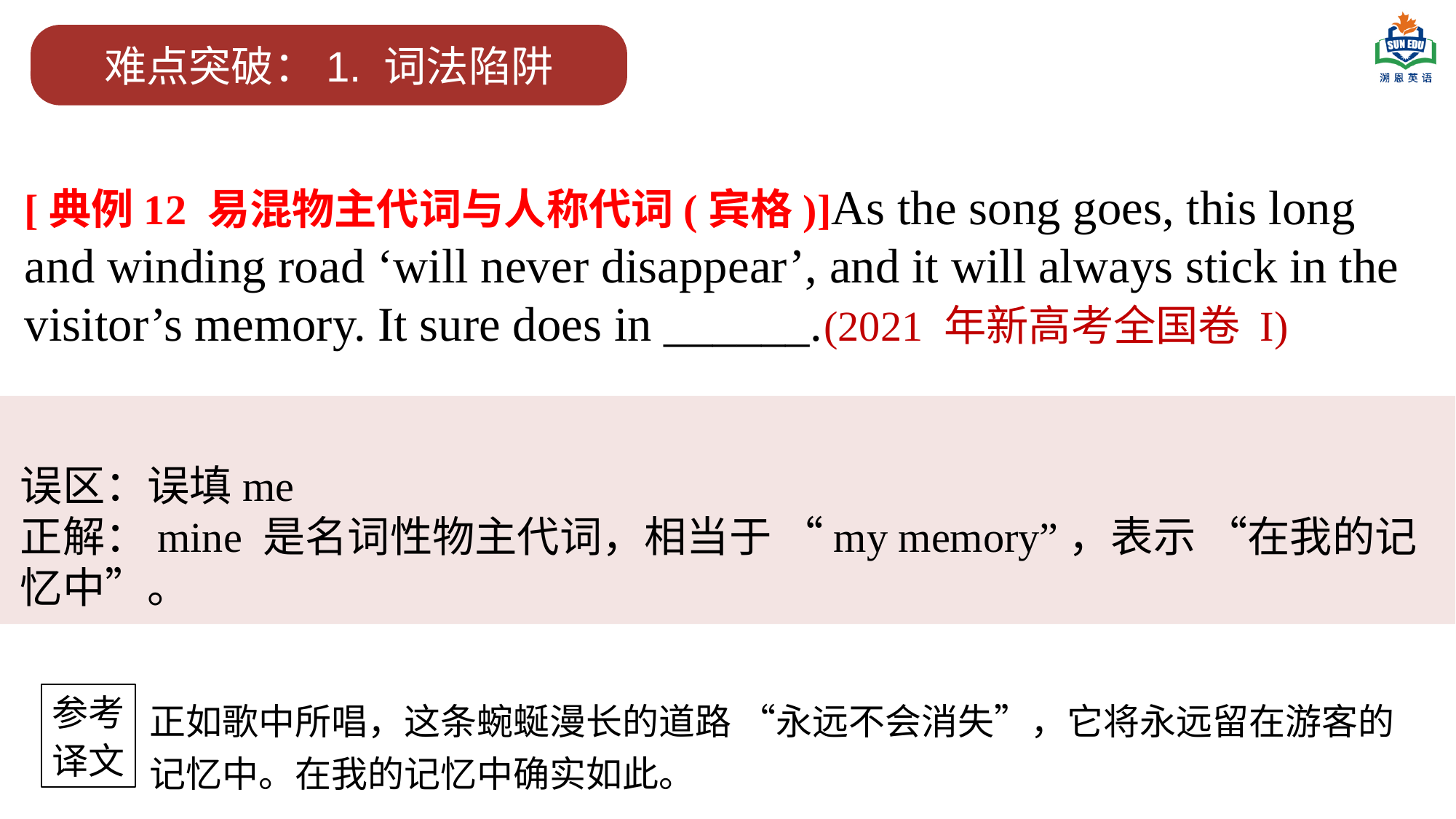

难点突破：1. 词法陷阱
[典例12 易混物主代词与人称代词(宾格)]As the song goes, this long and winding road ‘will never disappear’, and it will always stick in the visitor’s memory. It sure does in ______.(2021 年新高考全国卷 I)

误区：误填me
正解：mine 是名词性物主代词，相当于 “my memory”，表示 “在我的记忆中”。
参考
译文
正如歌中所唱，这条蜿蜒漫长的道路 “永远不会消失”，它将永远留在游客的记忆中。在我的记忆中确实如此。